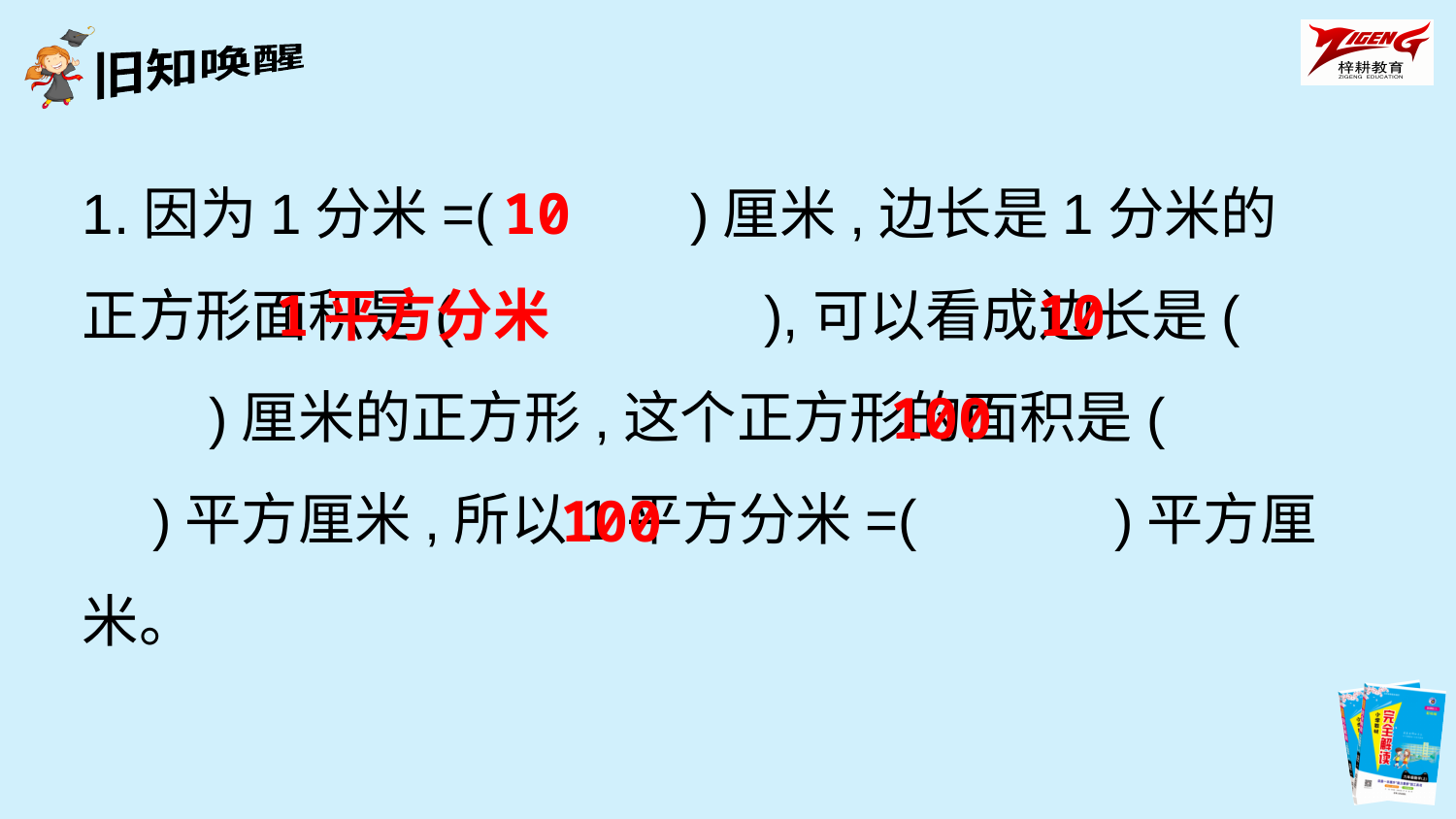

1.因为1分米=(　　　)厘米,边长是1分米的正方形面积是(　　　　　),可以看成边长是(　　　)厘米的正方形,这个正方形的面积是(　　　)平方厘米,所以1平方分米=(　　　)平方厘米。
10
1平方分米
10
100
100